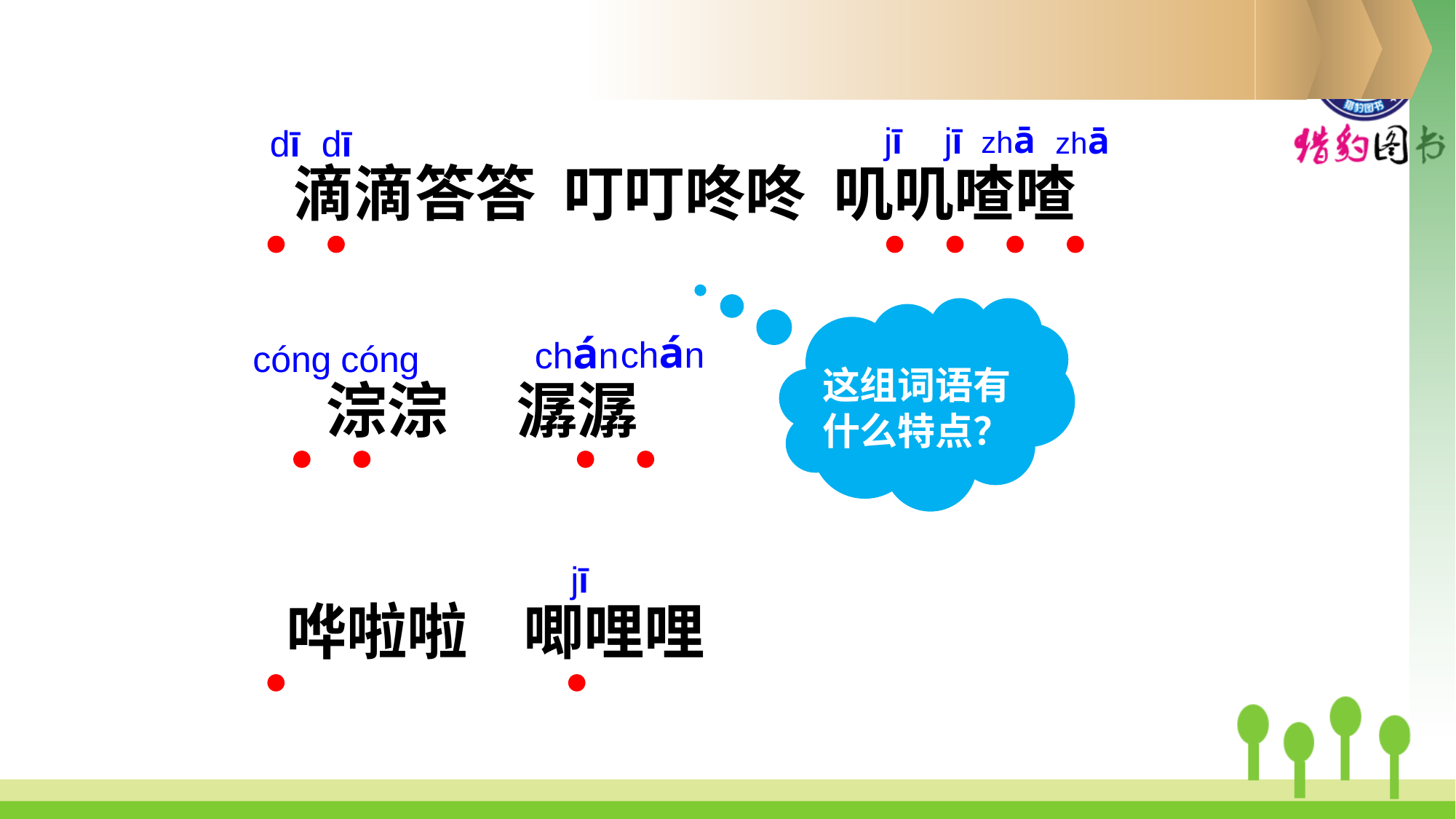

zhā
zhā
jī
jī
dī
dī
滴滴答答  叮叮咚咚  叽叽喳喳

chán
chán
cóng
cóng
淙淙     潺潺

jī
哗啦啦    唧哩哩

这组词语有什么特点？